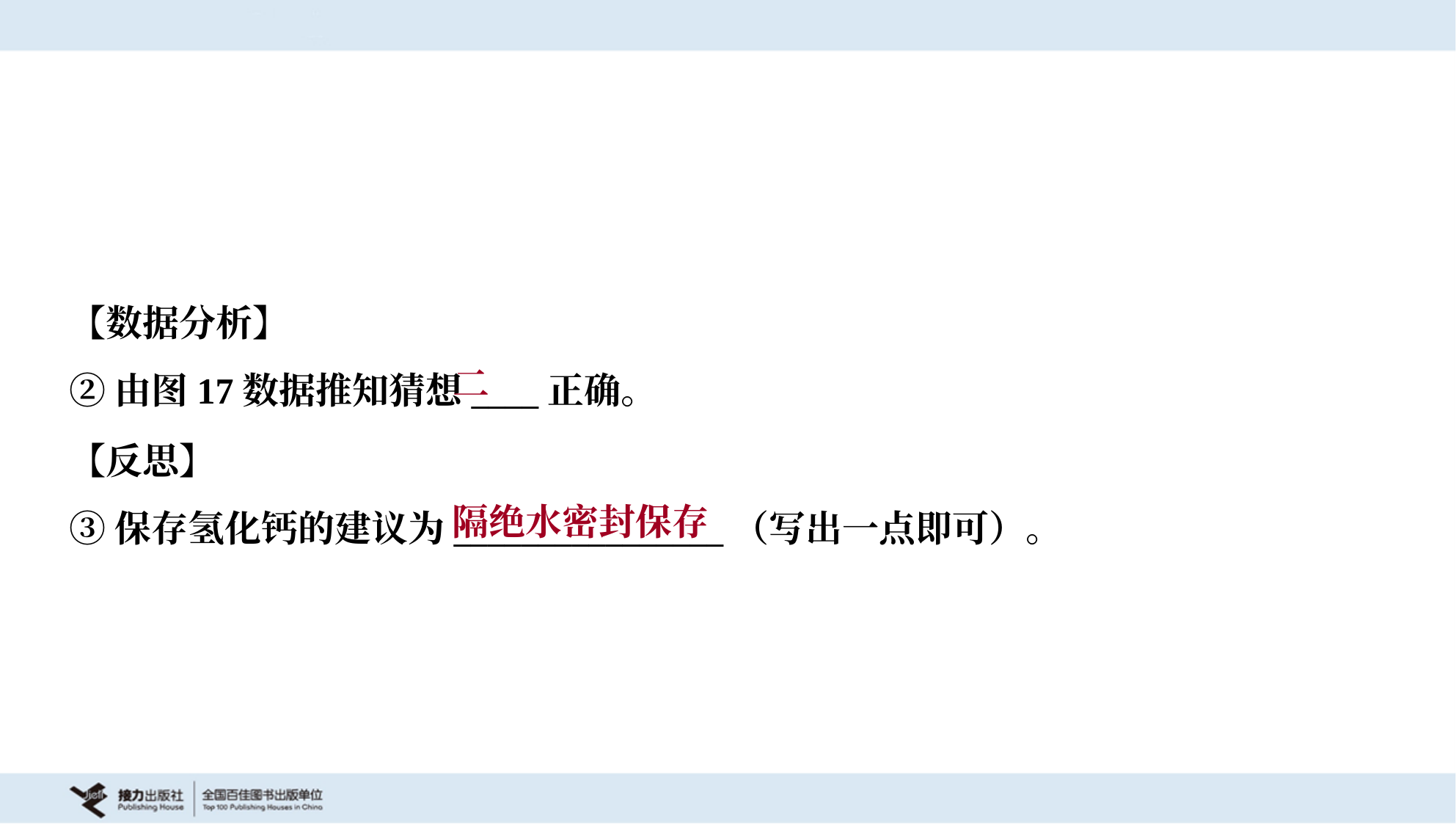

【数据分析】
②由图17数据推知猜想____正确。
二
【反思】
③保存氢化钙的建议为________________（写出一点即可）。
隔绝水密封保存